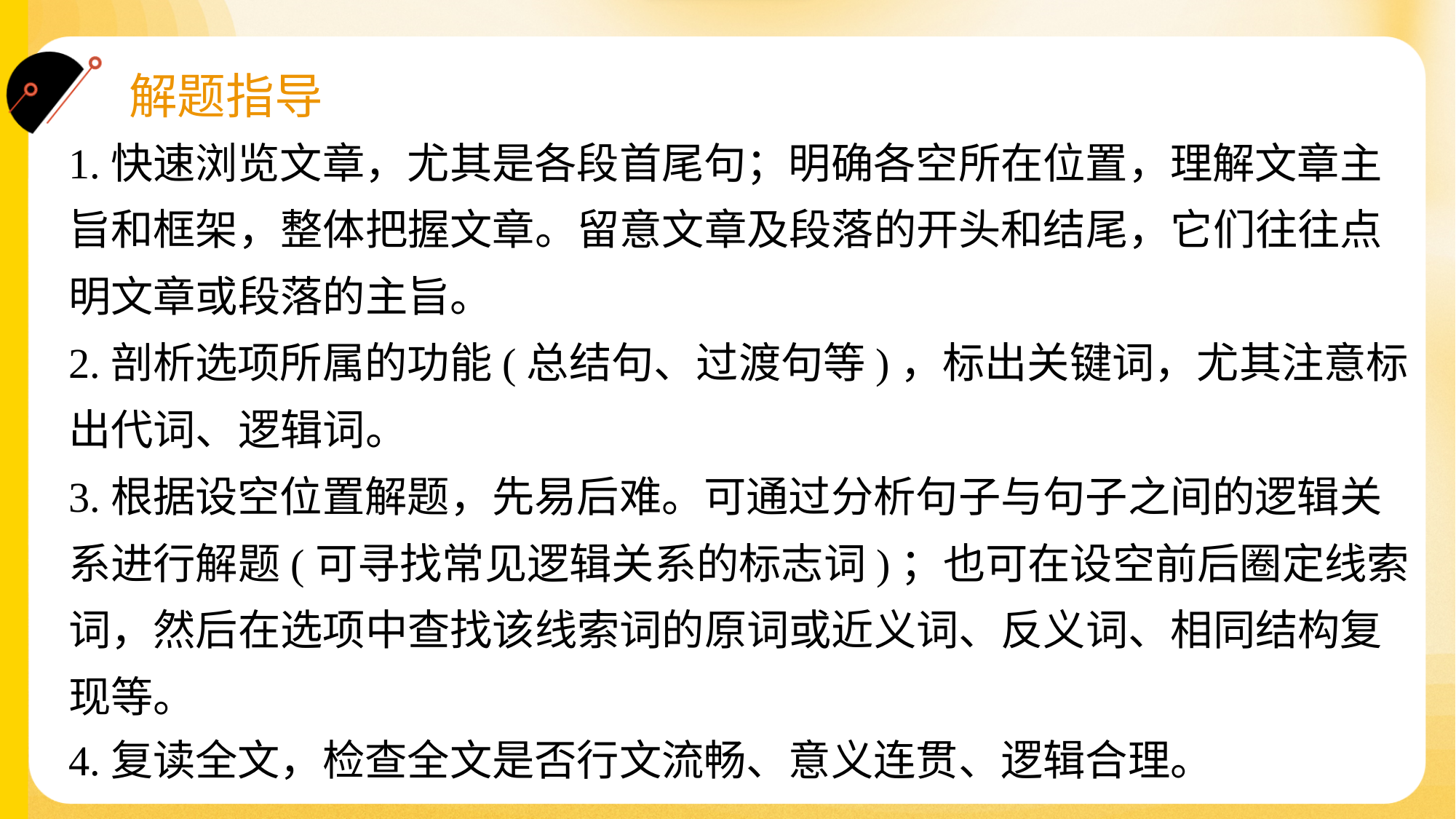

1.快速浏览文章，尤其是各段首尾句；明确各空所在位置，理解文章主
旨和框架，整体把握文章。留意文章及段落的开头和结尾，它们往往点
明文章或段落的主旨。
2.剖析选项所属的功能(总结句、过渡句等)，标出关键词，尤其注意标
出代词、逻辑词。
3.根据设空位置解题，先易后难。可通过分析句子与句子之间的逻辑关
系进行解题(可寻找常见逻辑关系的标志词)；也可在设空前后圈定线索
词，然后在选项中查找该线索词的原词或近义词、反义词、相同结构复
现等。
4.复读全文，检查全文是否行文流畅、意义连贯、逻辑合理。#4